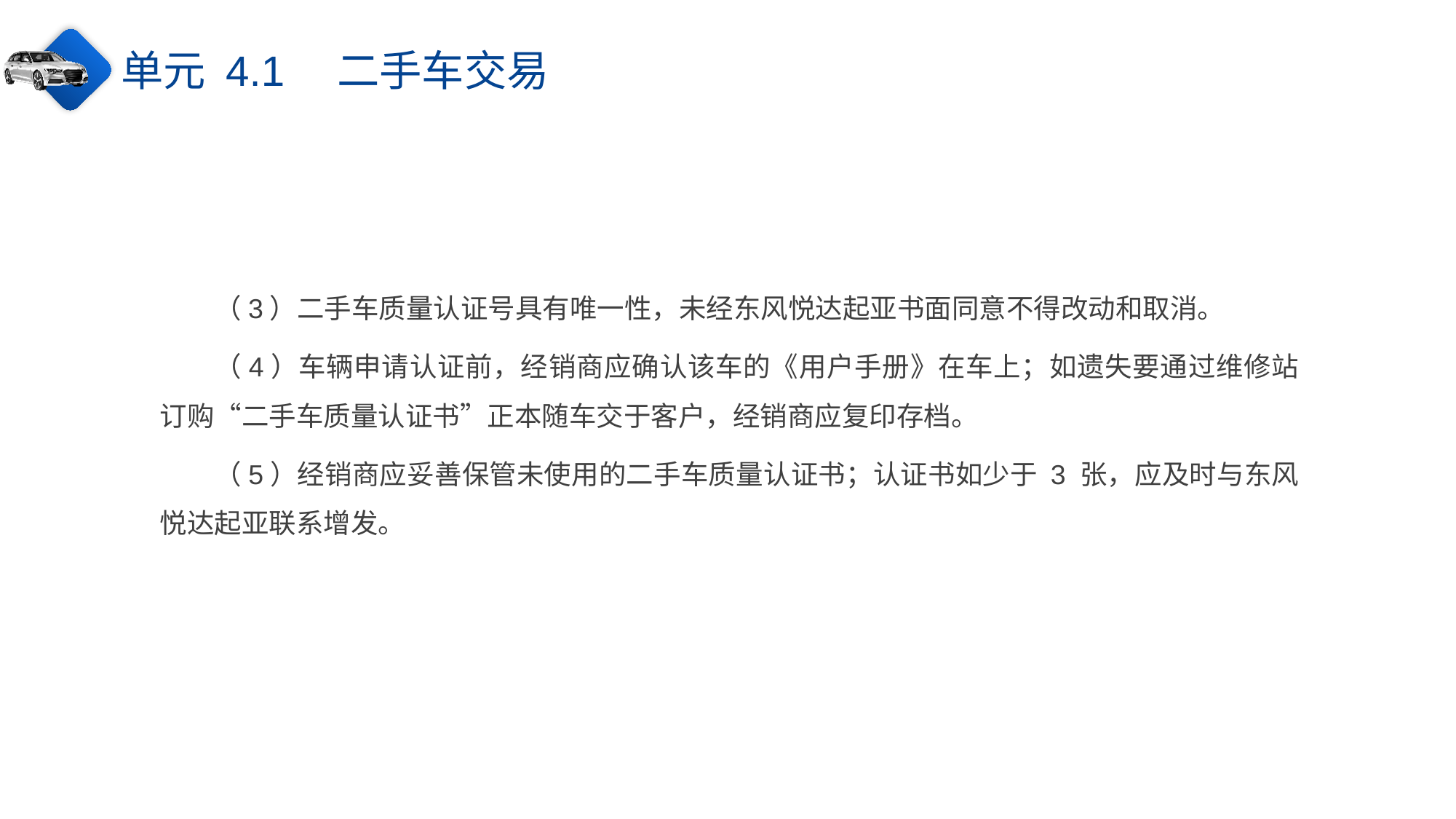

单元 4.1　二手车交易
（3）二手车质量认证号具有唯一性，未经东风悦达起亚书面同意不得改动和取消。
（4）车辆申请认证前，经销商应确认该车的《用户手册》在车上；如遗失要通过维修站订购“二手车质量认证书”正本随车交于客户，经销商应复印存档。
（5）经销商应妥善保管未使用的二手车质量认证书；认证书如少于 3 张，应及时与东风悦达起亚联系增发。